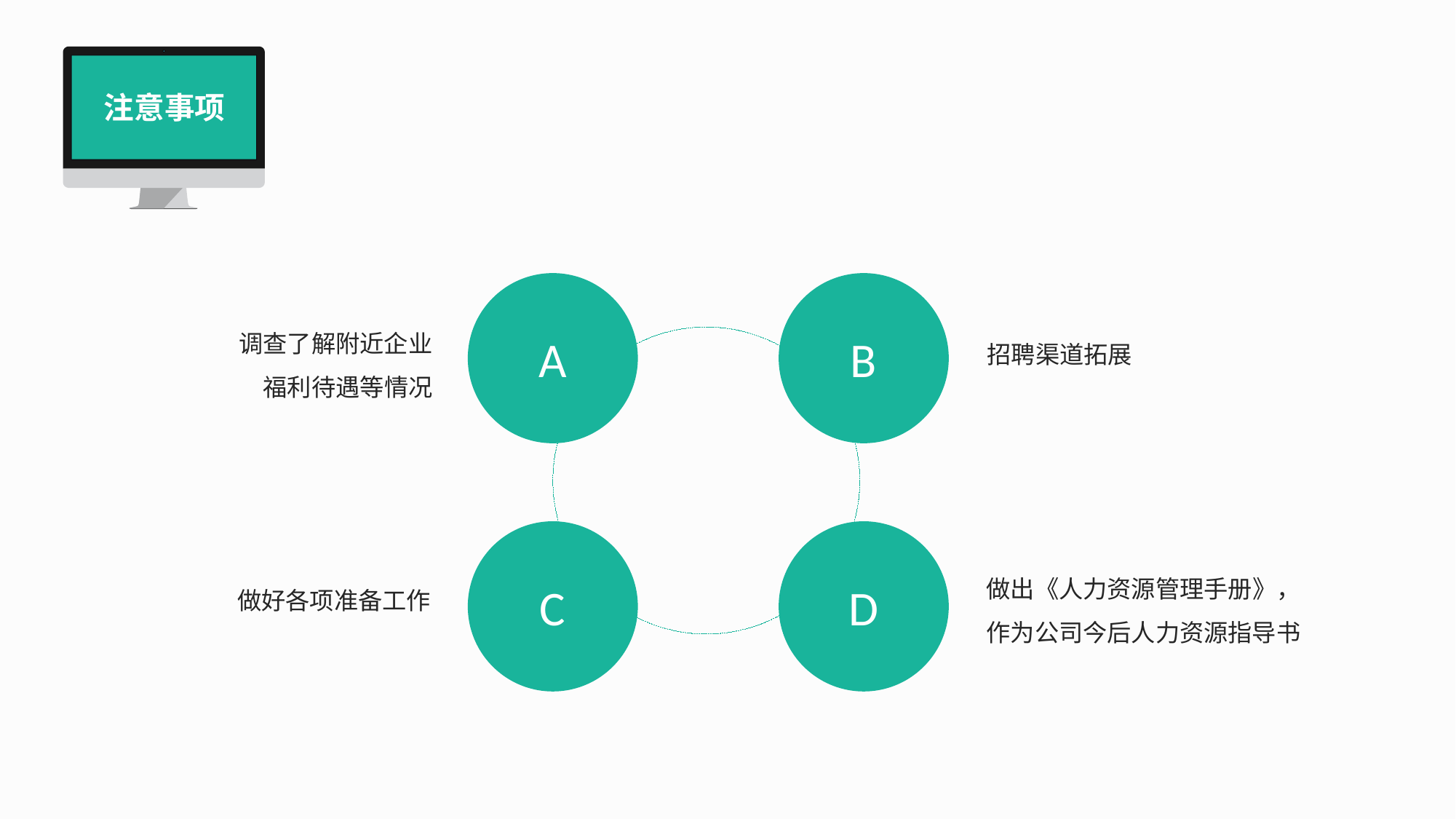

注意事项
A
B
调查了解附近企业福利待遇等情况

招聘渠道拓展
C
D
做出《人力资源管理手册》，作为公司今后人力资源指导书
做好各项准备工作